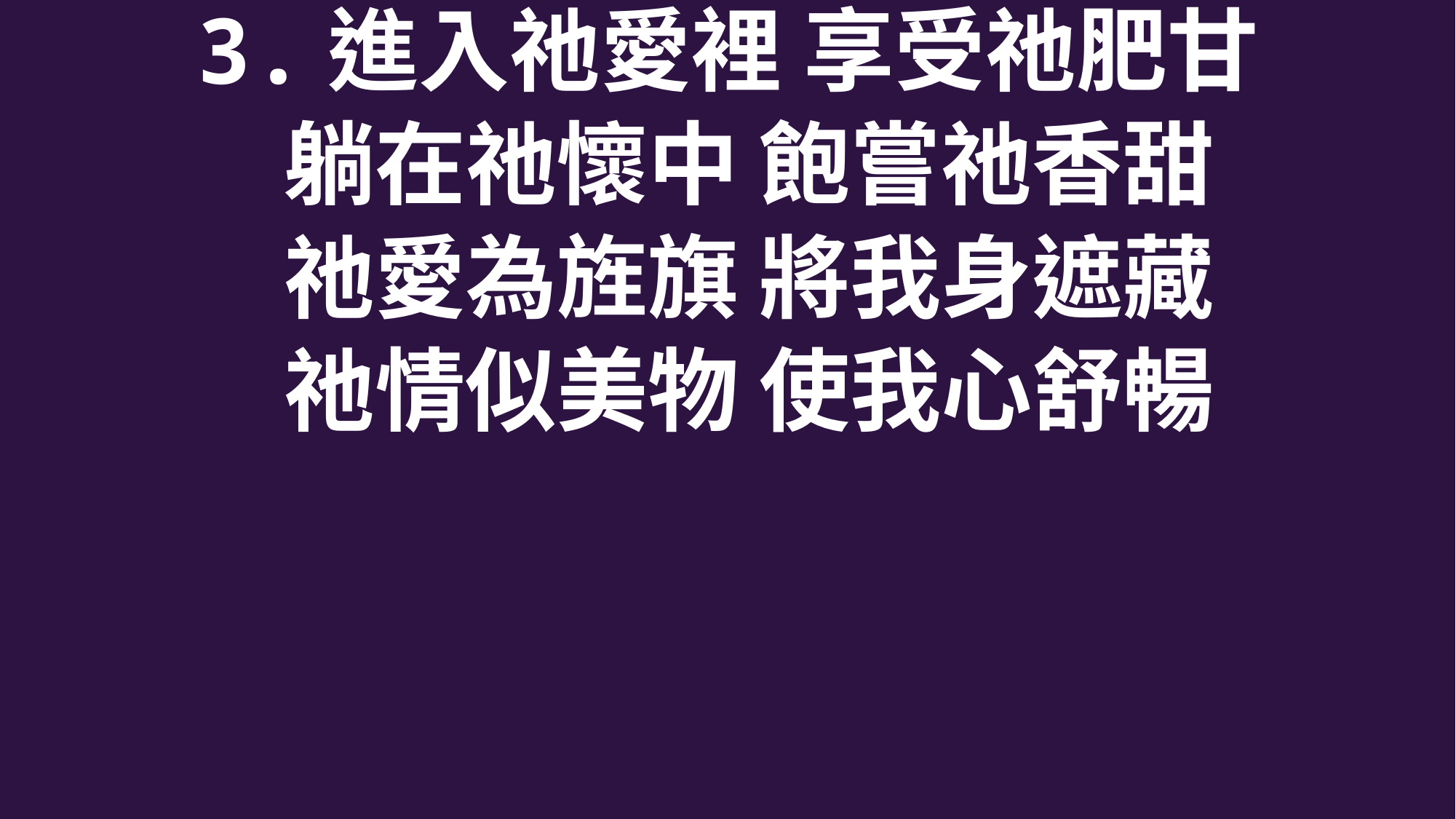

3.進入祂愛裡 享受祂肥甘
 躺在祂懷中 飽嘗祂香甜
 祂愛為旌旗 將我身遮藏
 祂情似美物 使我心舒暢